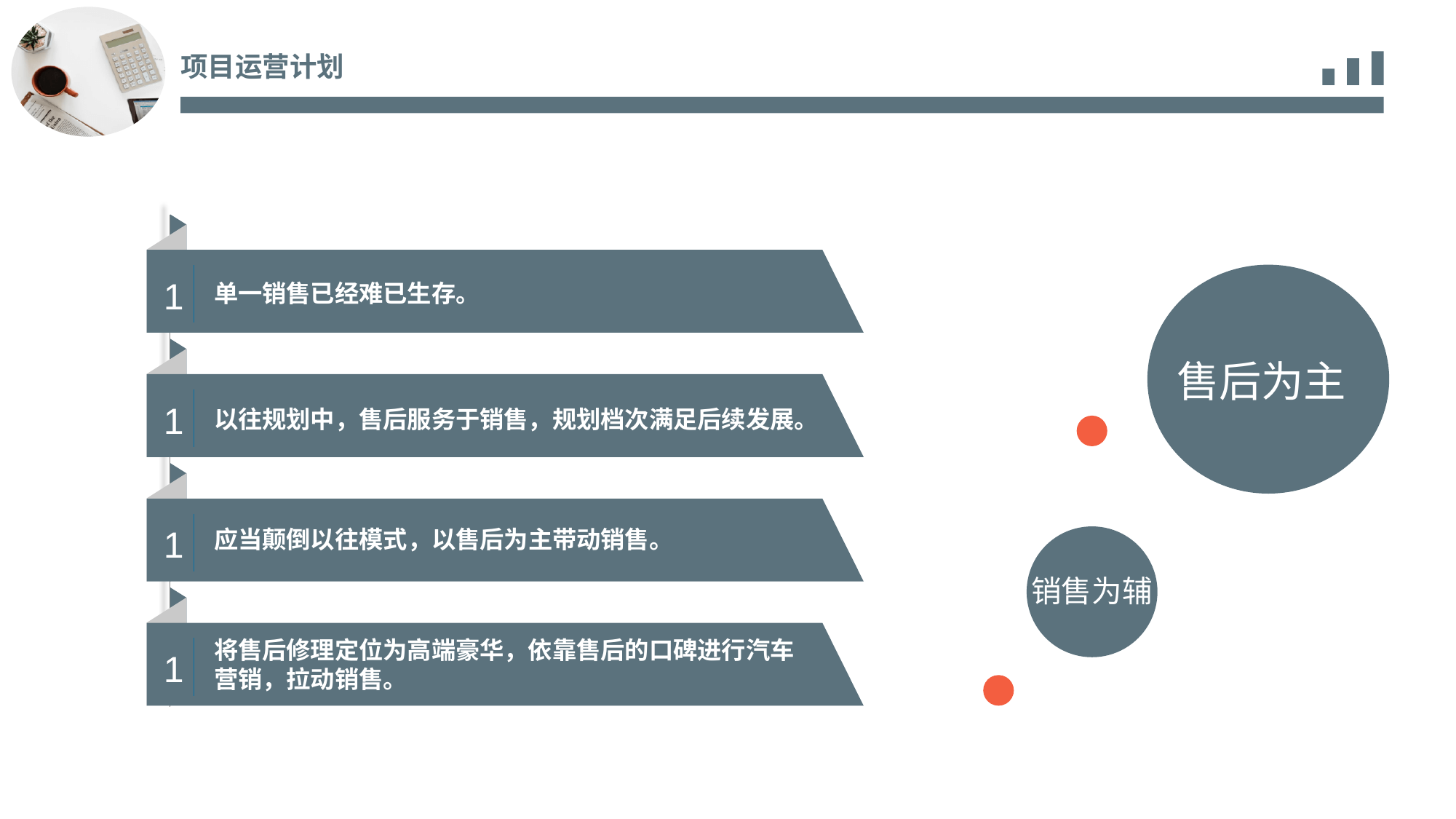

项目运营计划

1
单一销售已经难已生存。

1
以往规划中，售后服务于销售，规划档次满足后续发展。

1
应当颠倒以往模式，以售后为主带动销售。

1
将售后修理定位为高端豪华，依靠售后的口碑进行汽车营销，拉动销售。

售后为主

销售为辅